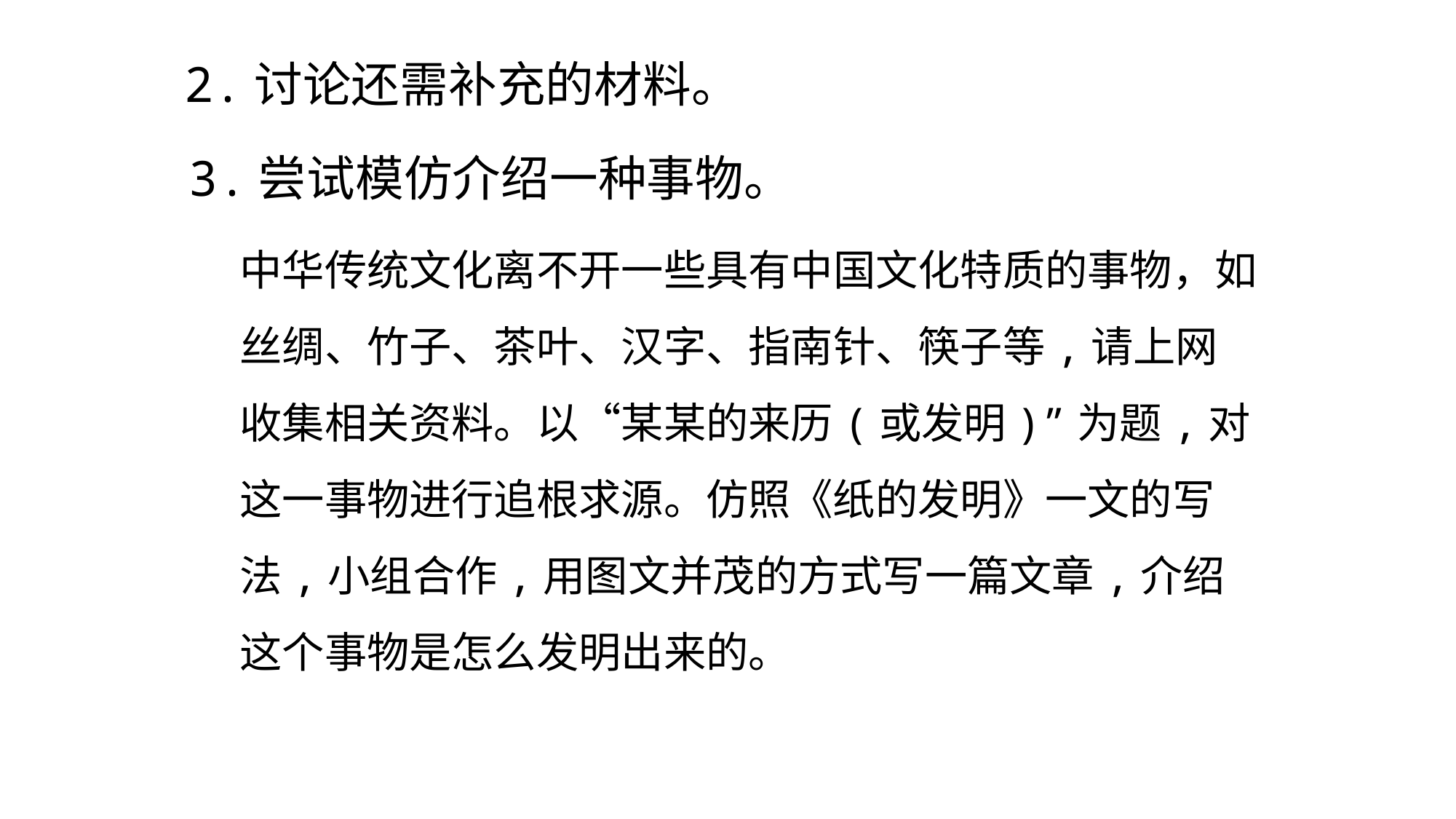

2.讨论还需补充的材料。
3.尝试模仿介绍一种事物。
中华传统文化离不开一些具有中国文化特质的事物，如丝绸、竹子、茶叶、汉字、指南针、筷子等,请上网收集相关资料。以“某某的来历(或发明)”为题,对这一事物进行追根求源。仿照《纸的发明》一文的写法,小组合作,用图文并茂的方式写一篇文章,介绍这个事物是怎么发明出来的。